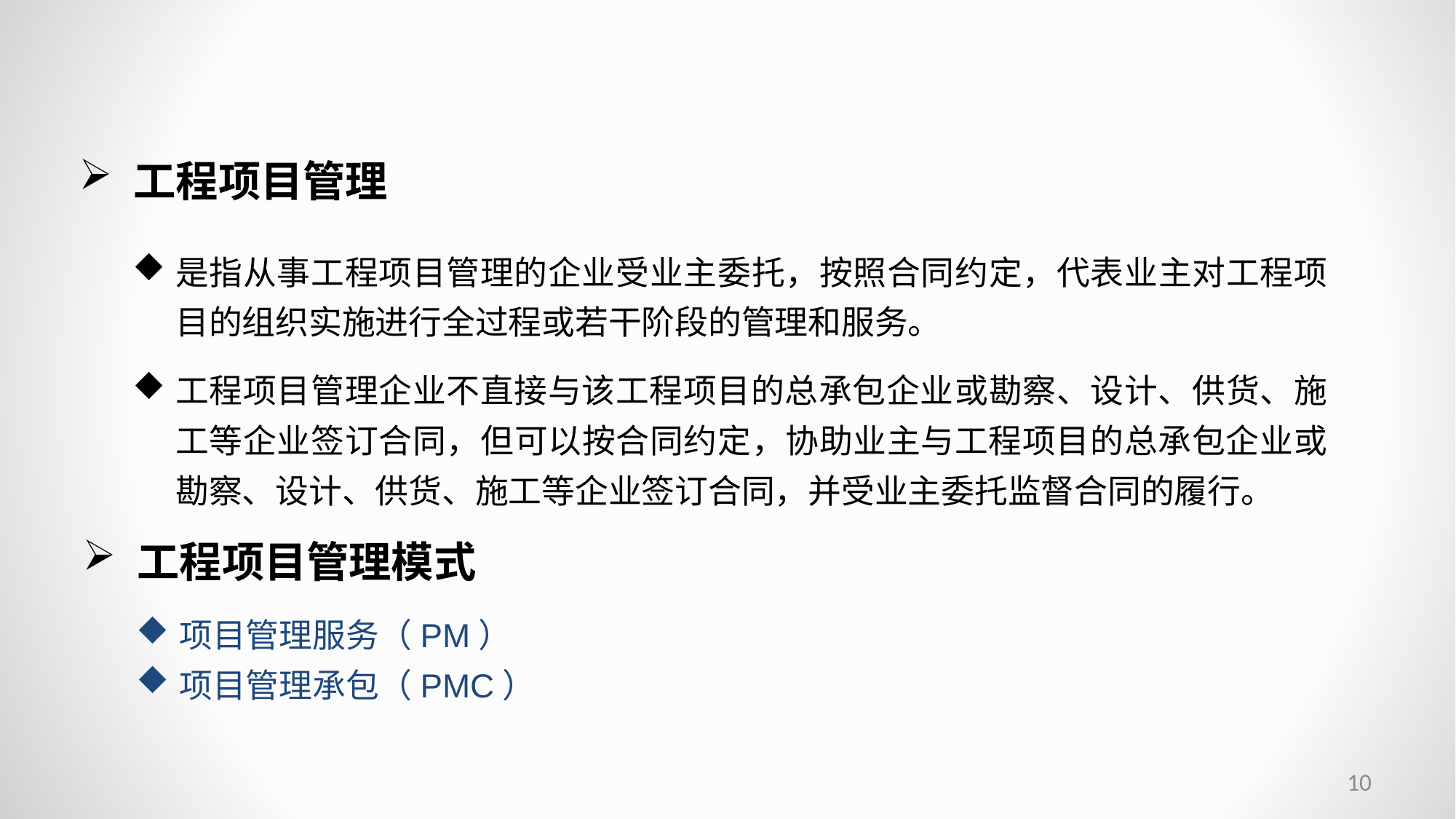

工程项目管理
是指从事工程项目管理的企业受业主委托，按照合同约定，代表业主对工程项目的组织实施进行全过程或若干阶段的管理和服务。
工程项目管理企业不直接与该工程项目的总承包企业或勘察、设计、供货、施工等企业签订合同，但可以按合同约定，协助业主与工程项目的总承包企业或勘察、设计、供货、施工等企业签订合同，并受业主委托监督合同的履行。
工程项目管理模式
项目管理服务（PM）
项目管理承包（PMC）
10